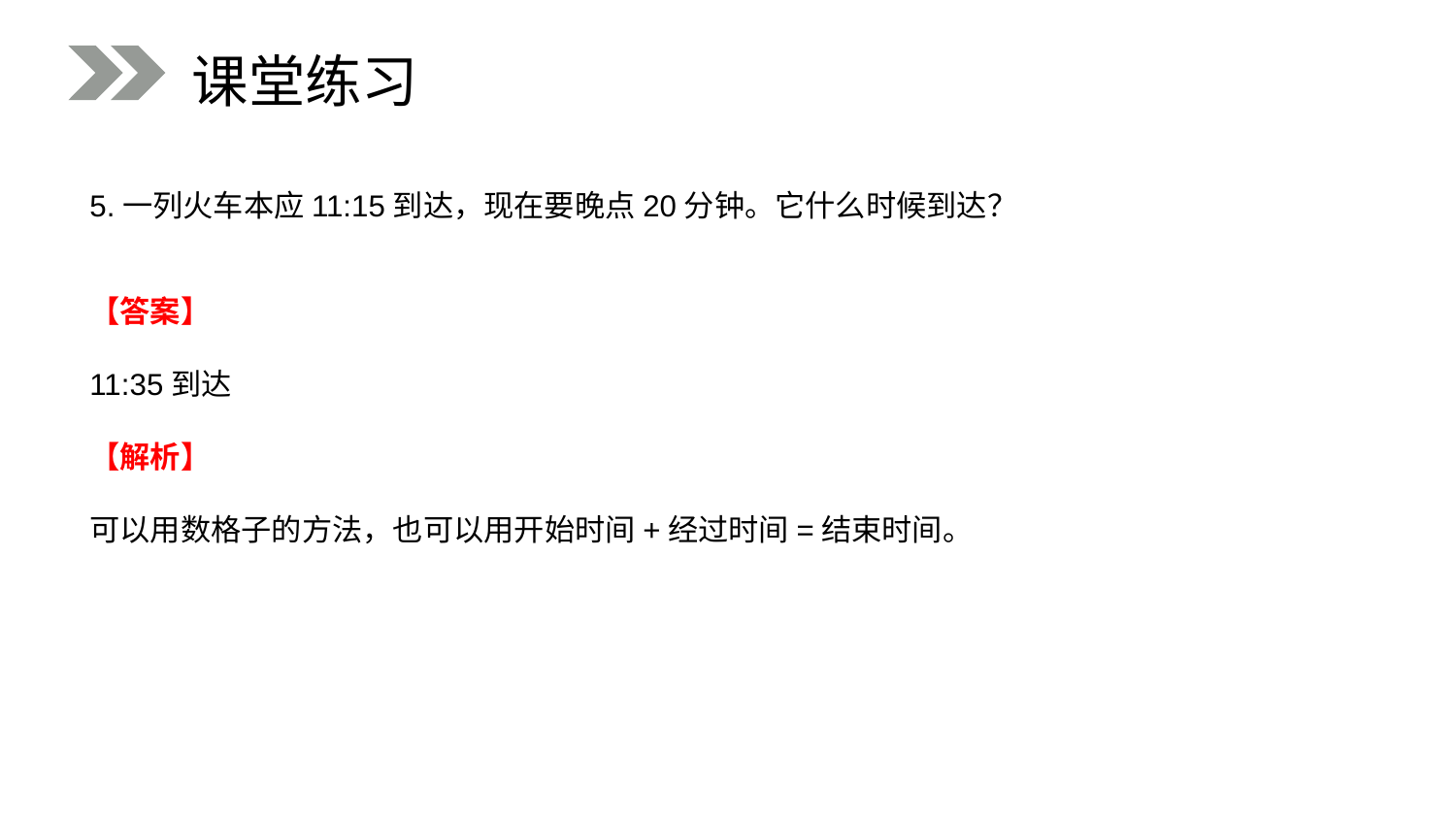

课堂练习
5.一列火车本应11:15到达，现在要晚点20分钟。它什么时候到达？
【答案】
11:35到达
【解析】
可以用数格子的方法，也可以用开始时间+经过时间=结束时间。